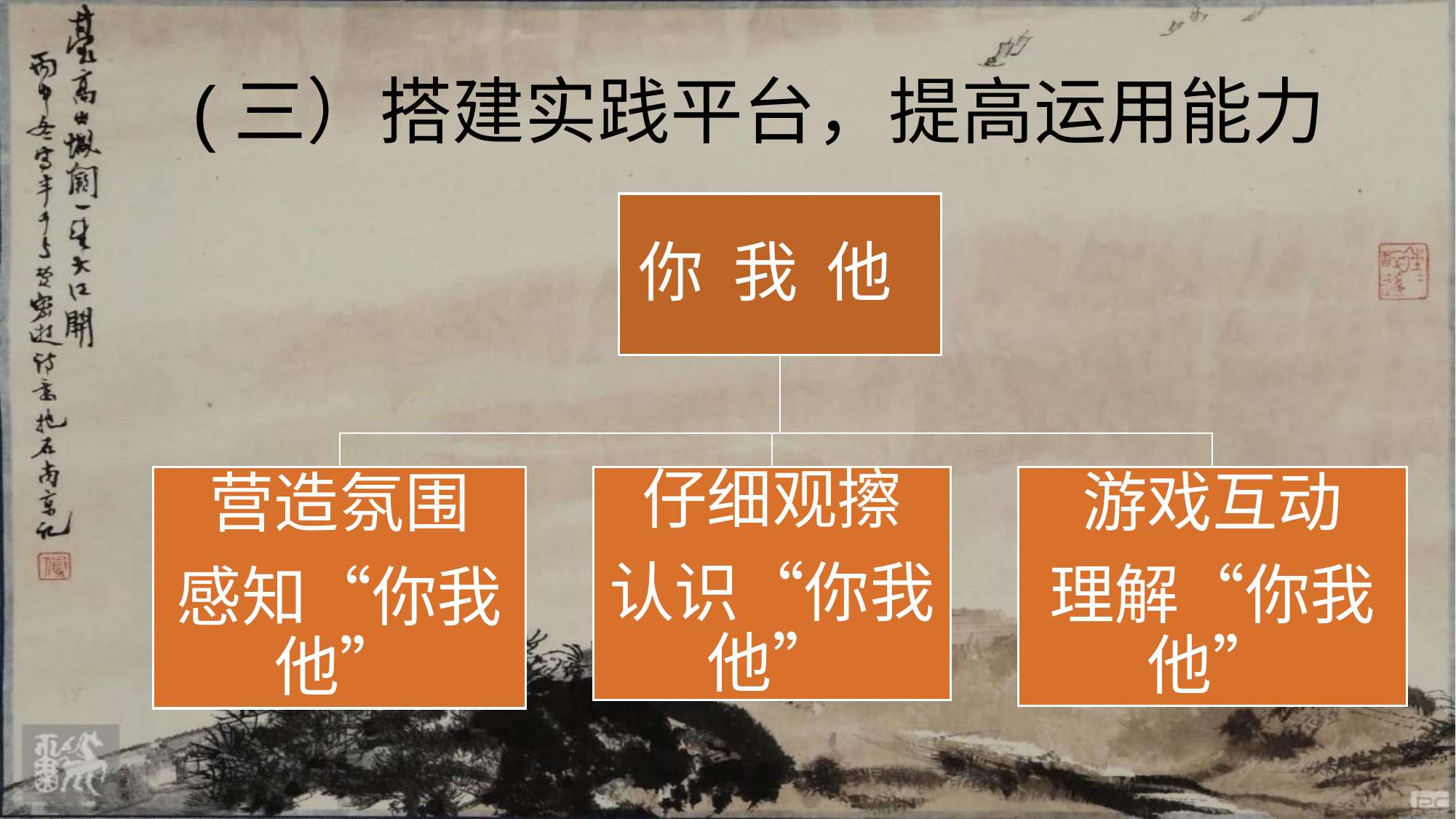

(三）搭建实践平台，提高运用能力
你  我  他
营造氛围
感知“你我他”
仔细观擦
认识“你我他”
游戏互动
理解“你我他”